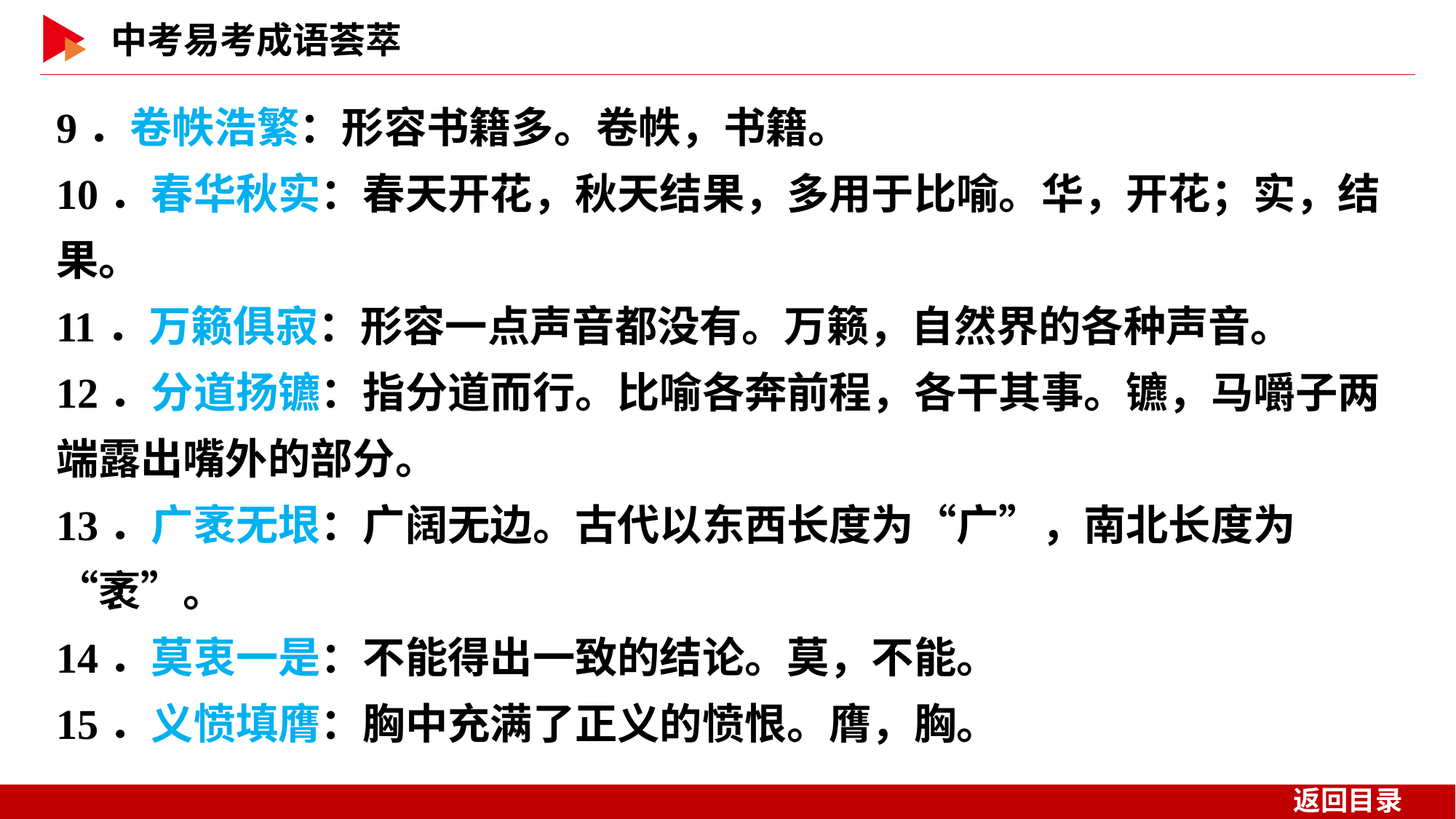

9．卷帙浩繁：形容书籍多。卷帙，书籍。
10．春华秋实：春天开花，秋天结果，多用于比喻。华，开花；实，结果。
11．万籁俱寂：形容一点声音都没有。万籁，自然界的各种声音。
12．分道扬镳：指分道而行。比喻各奔前程，各干其事。镳，马嚼子两端露出嘴外的部分。
13．广袤无垠：广阔无边。古代以东西长度为“广”，南北长度为“袤”。
14．莫衷一是：不能得出一致的结论。莫，不能。
15．义愤填膺：胸中充满了正义的愤恨。膺，胸。